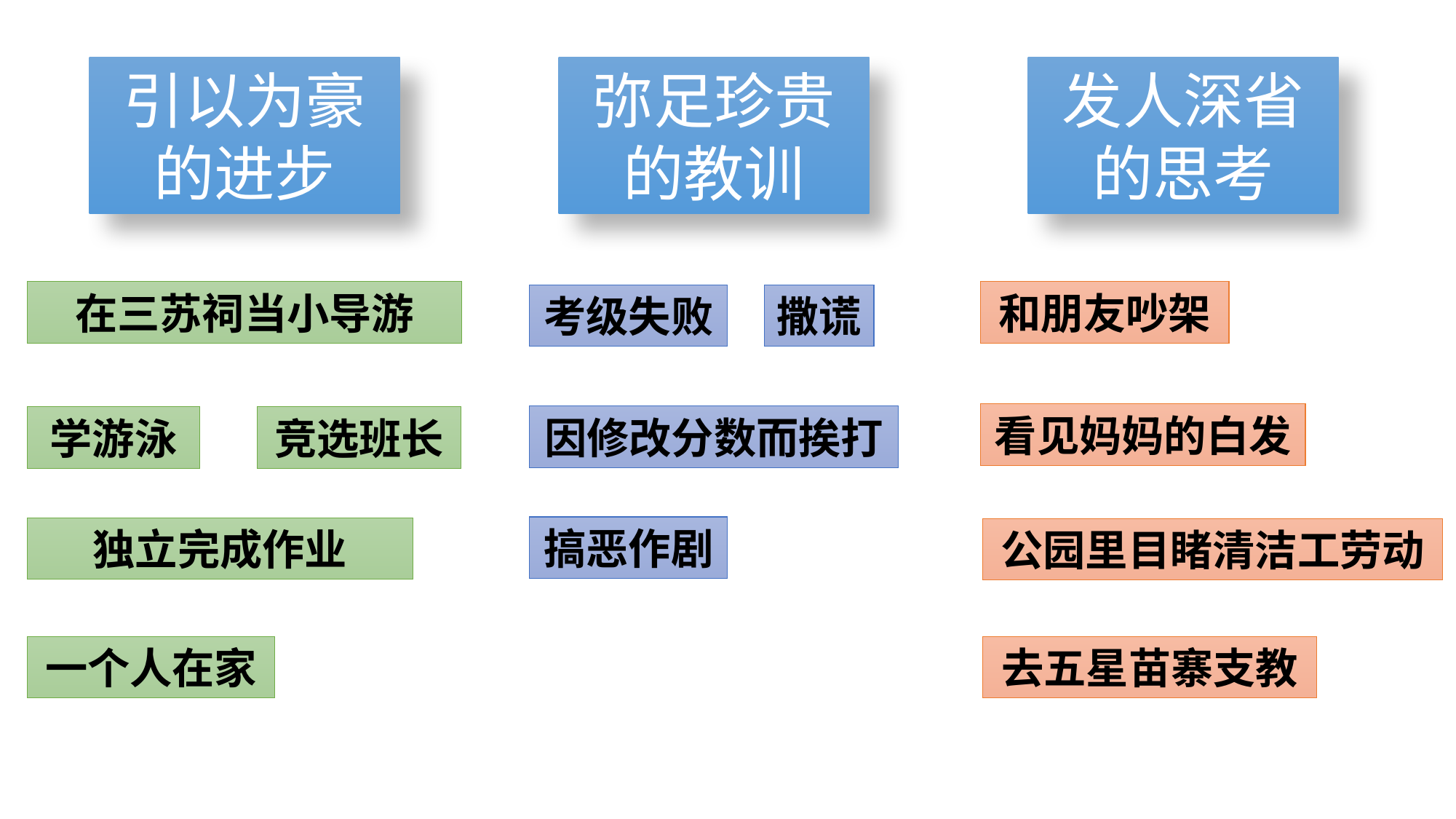

引以为豪的进步
发人深省的思考
弥足珍贵的教训
在三苏祠当小导游
和朋友吵架
考级失败
撒谎
看见妈妈的白发
因修改分数而挨打
学游泳
竞选班长
搞恶作剧
独立完成作业
公园里目睹清洁工劳动
一个人在家
去五星苗寨支教